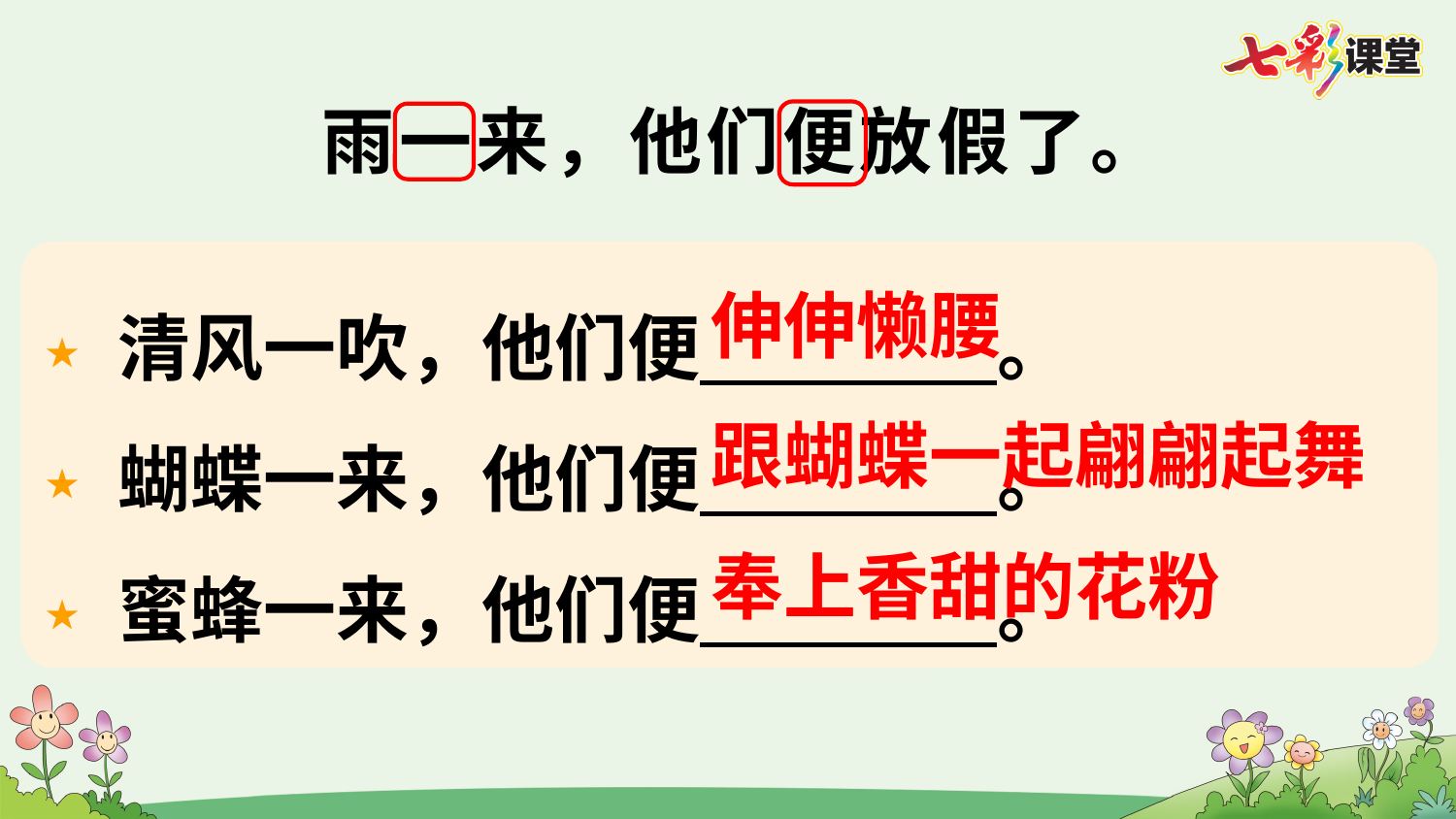

雨一来，他们便放假了。

清风一吹，他们便                  。
蝴蝶一来，他们便                  。
蜜蜂一来，他们便                  。
伸伸懒腰
跟蝴蝶一起翩翩起舞
奉上香甜的花粉